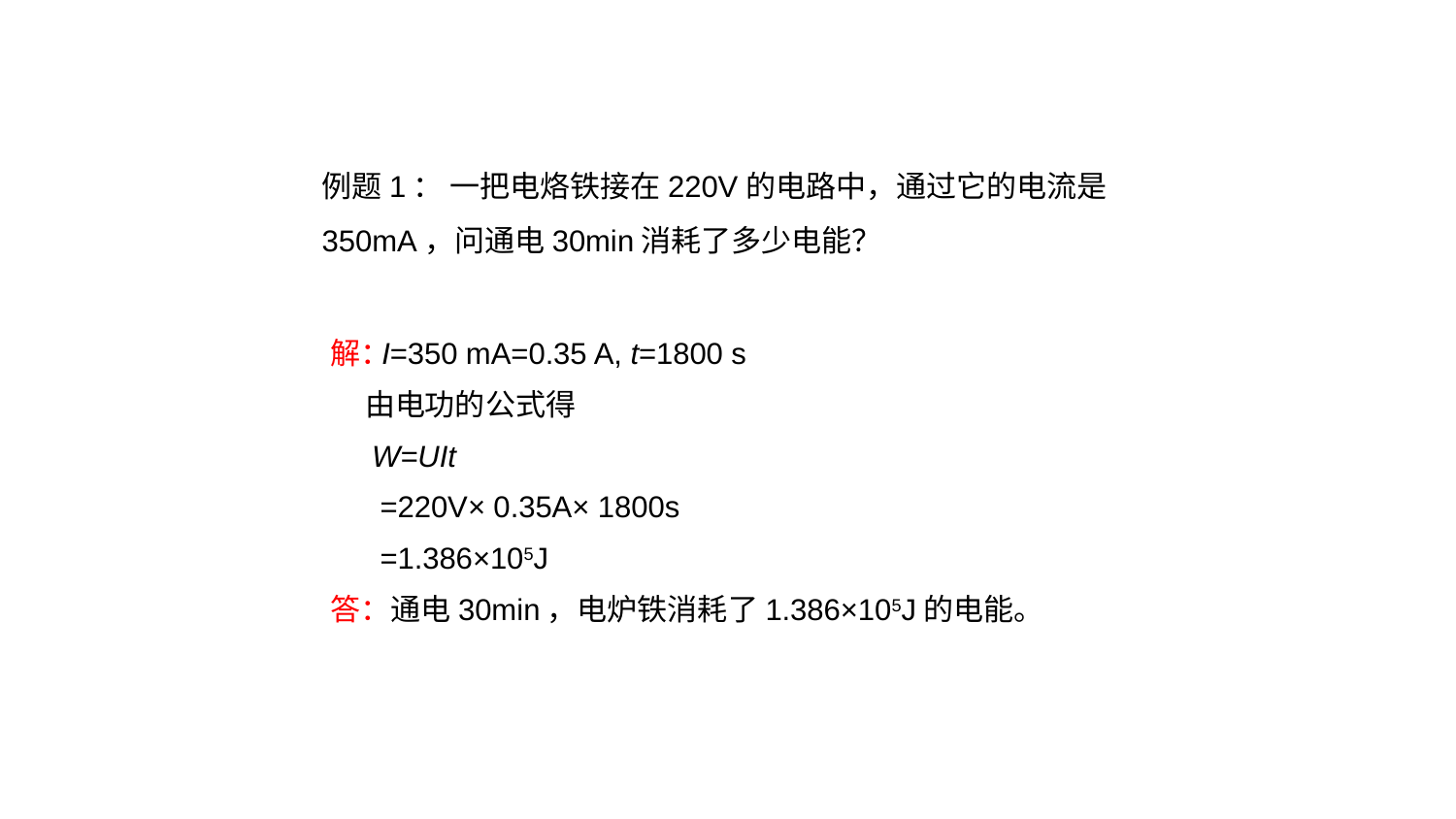

例题1： 一把电烙铁接在220V的电路中，通过它的电流是350mA，问通电30min消耗了多少电能？
解：
    由电功的公式得
     W=UIt
      =220V× 0.35A× 1800s
      =1.386×105J
答：通电30min，电炉铁消耗了1.386×105J的电能。
 I=350 mA=0.35 A, t=1800 s